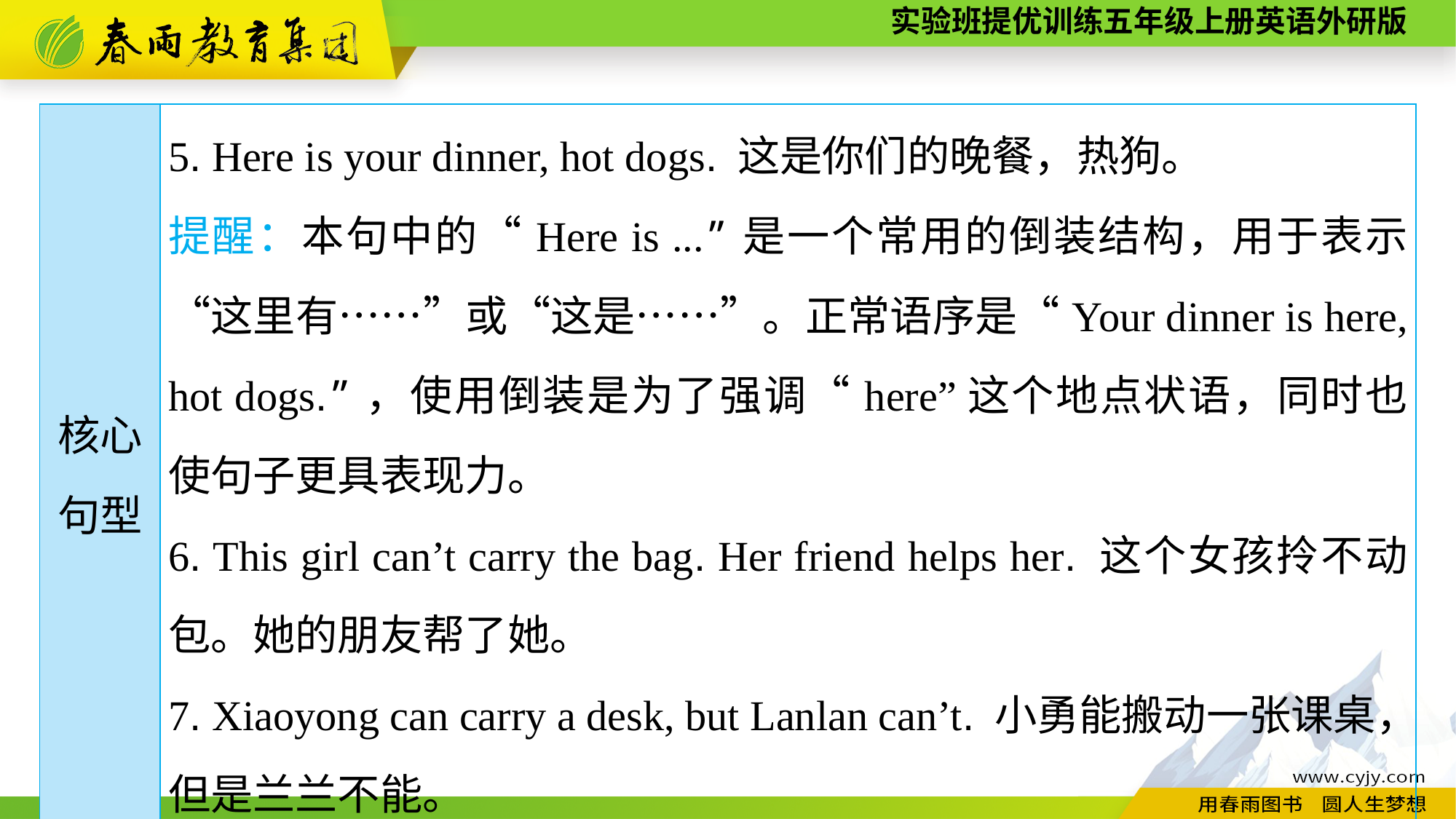

| 核心 句型 | 5. Here is your dinner, hot dogs. 这是你们的晚餐，热狗。 提醒：本句中的“Here is ...”是一个常用的倒装结构，用于表示“这里有……”或“这是……”。正常语序是“Your dinner is here, hot dogs.”，使用倒装是为了强调“here”这个地点状语，同时也使句子更具表现力。 6. This girl can’t carry the bag. Her friend helps her. 这个女孩拎不动包。她的朋友帮了她。 7. Xiaoyong can carry a desk, but Lanlan can’t. 小勇能搬动一张课桌，但是兰兰不能。 |
| --- | --- |